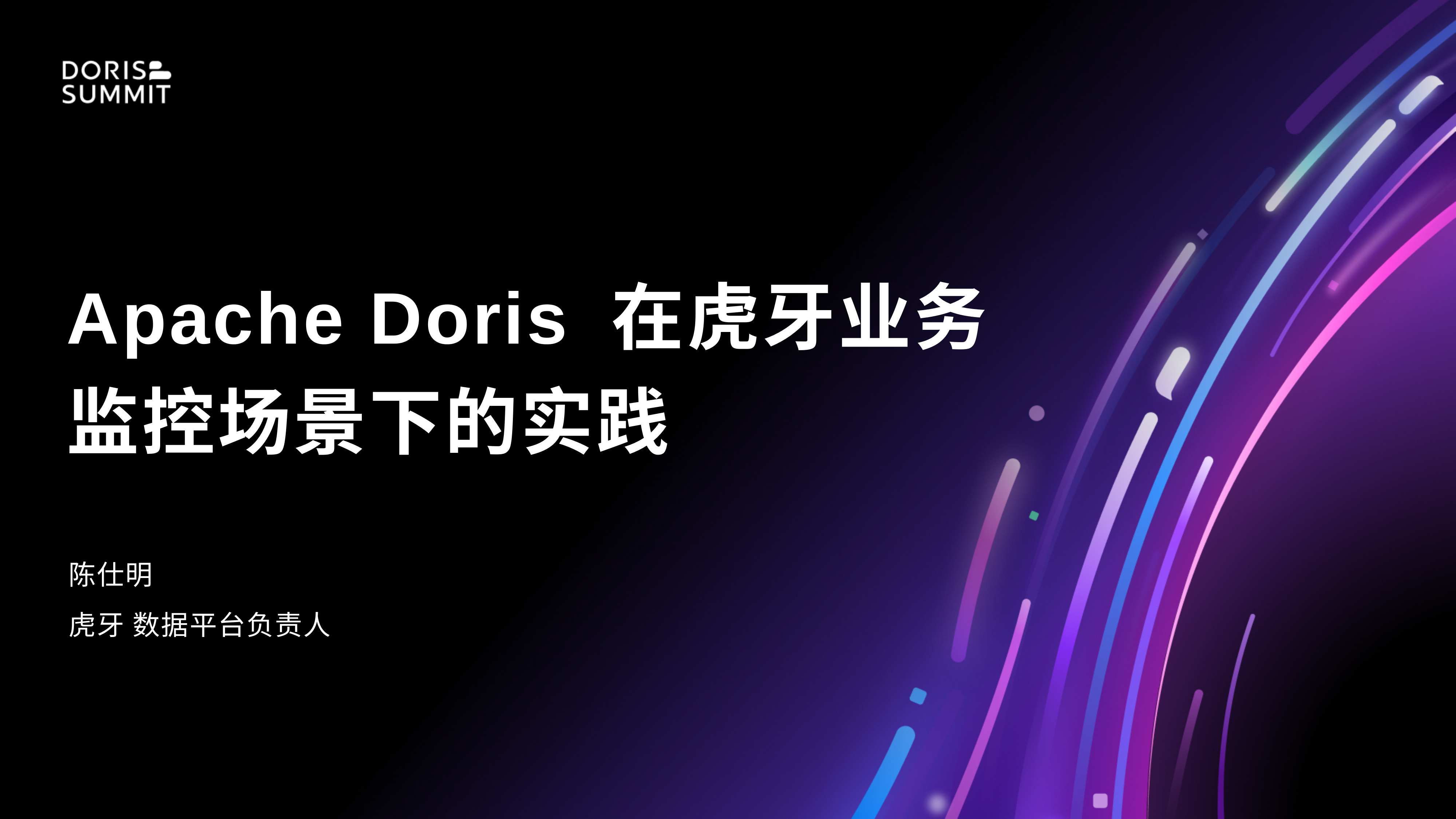

# Apache Doris 在虎牙业务 监控场景下的实践
陈仕明
虎牙 数据平台负责人